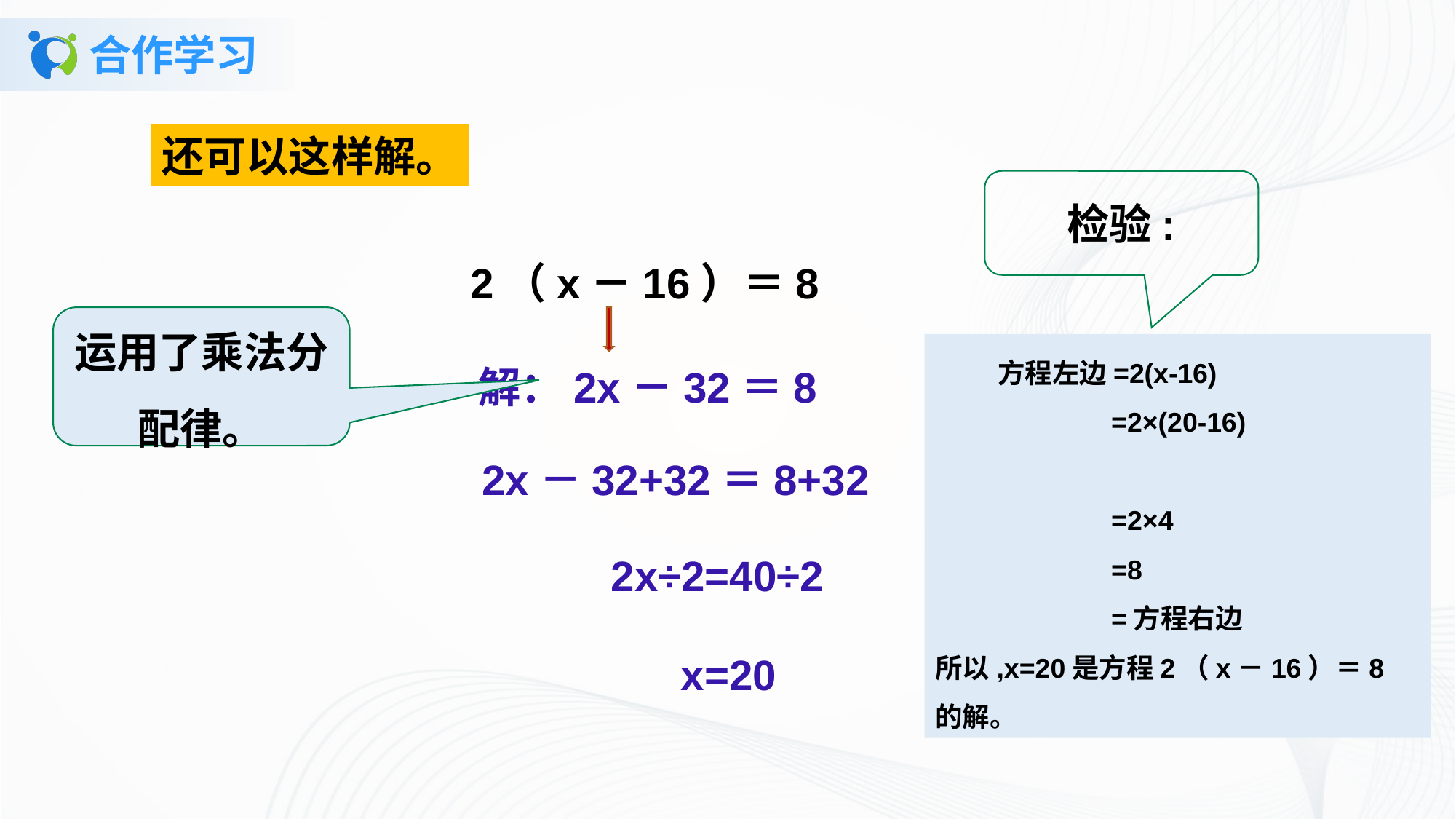

# 合作学习
还可以这样解。
检验:
2（x－16）＝8

运用了乘法分配律。
         方程左边=2(x-16)
                       =2×(20-16)
                       =2×4
                       =8
                       =方程右边
所以,x=20是方程2（x－16）＝8 的解。
解：2x－32＝8
2x－32+32＝8+32
2x÷2=40÷2
x=20